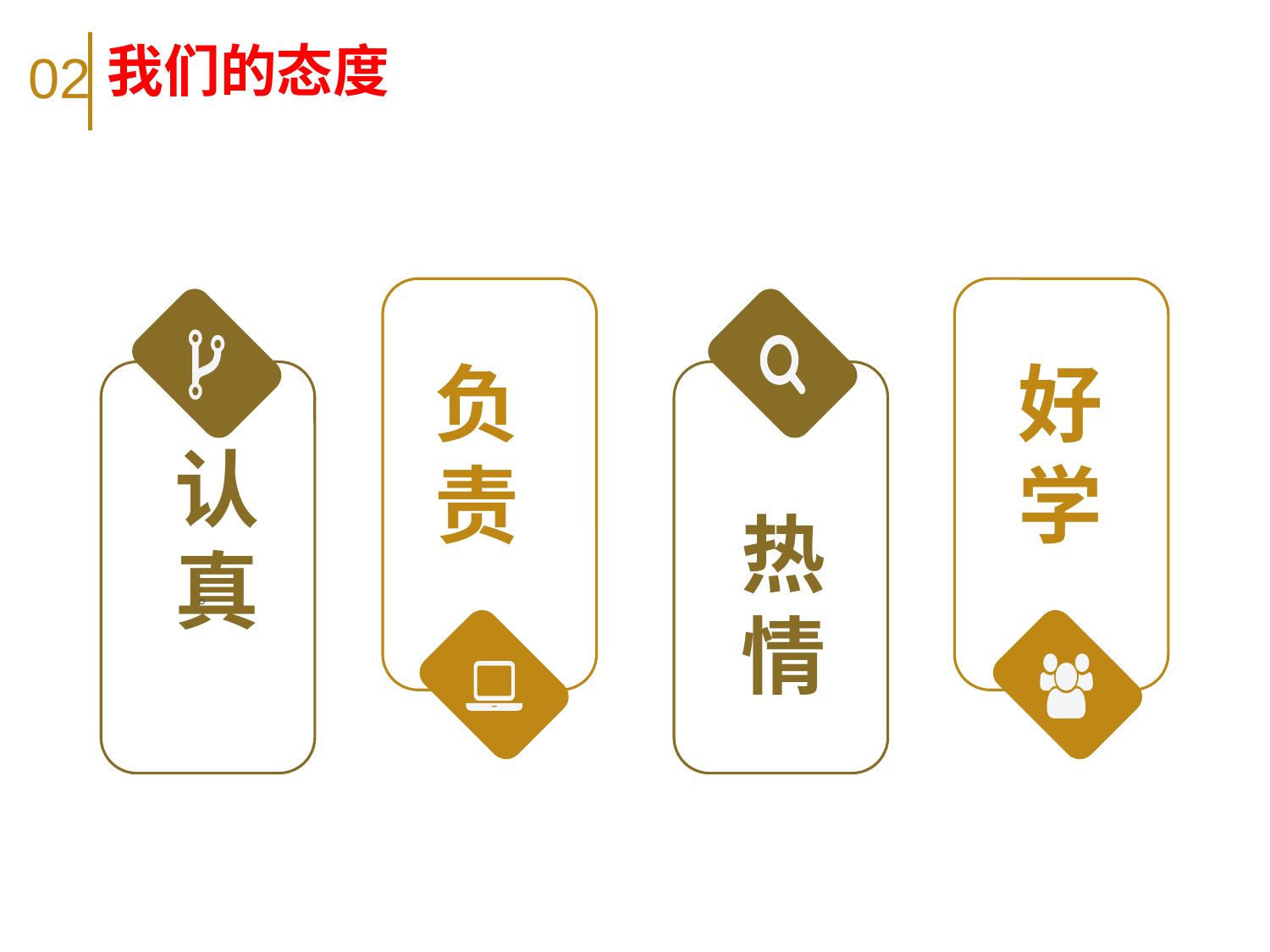

我们的态度
02

负责
好学

认真
热情
。